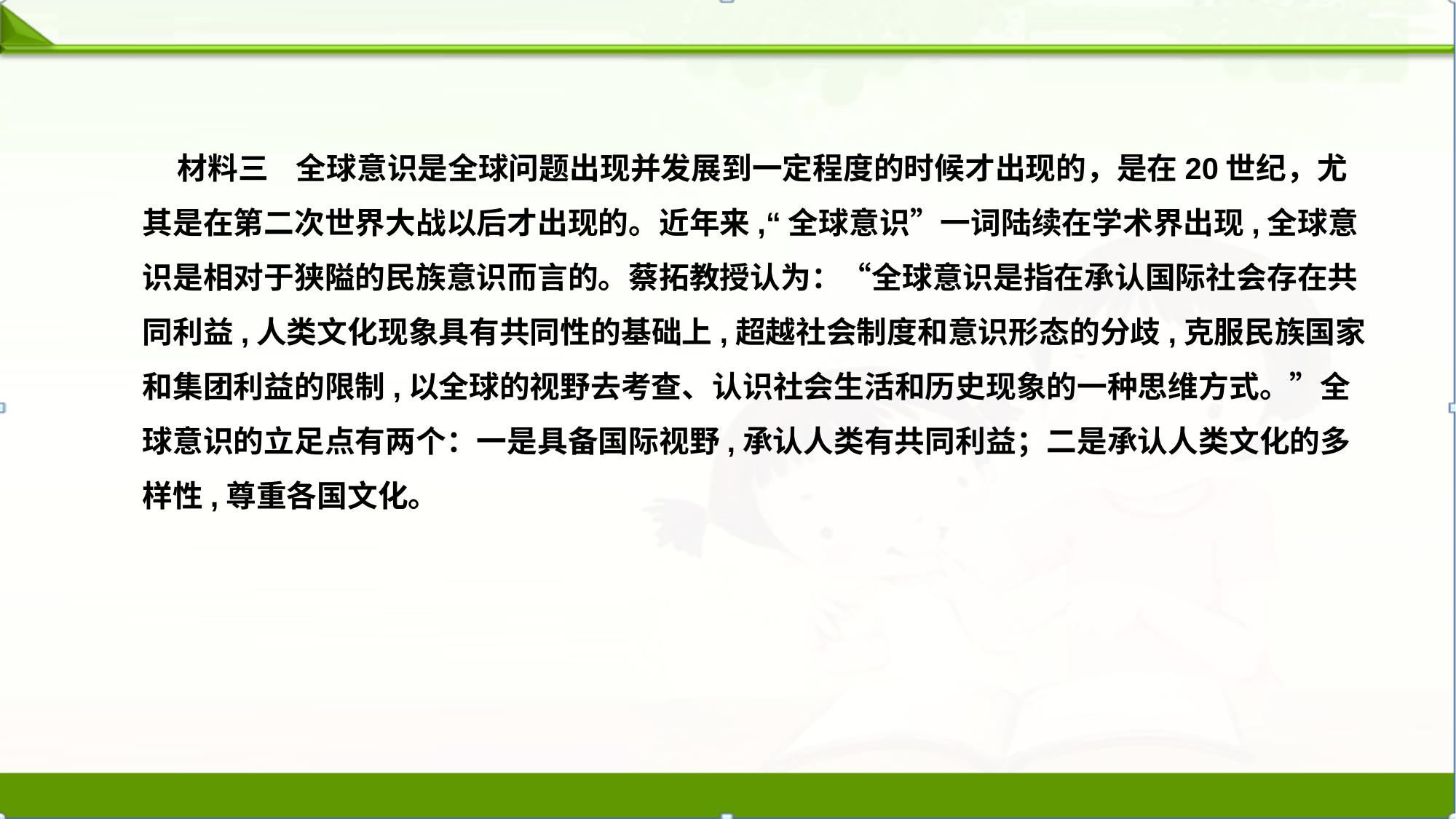

材料三    全球意识是全球问题出现并发展到一定程度的时候才出现的，是在20世纪，尤其是在第二次世界大战以后才出现的。近年来,“全球意识”一词陆续在学术界出现,全球意识是相对于狭隘的民族意识而言的。蔡拓教授认为：“全球意识是指在承认国际社会存在共同利益,人类文化现象具有共同性的基础上,超越社会制度和意识形态的分歧,克服民族国家和集团利益的限制,以全球的视野去考查、认识社会生活和历史现象的一种思维方式。”全球意识的立足点有两个：一是具备国际视野,承认人类有共同利益；二是承认人类文化的多样性,尊重各国文化。